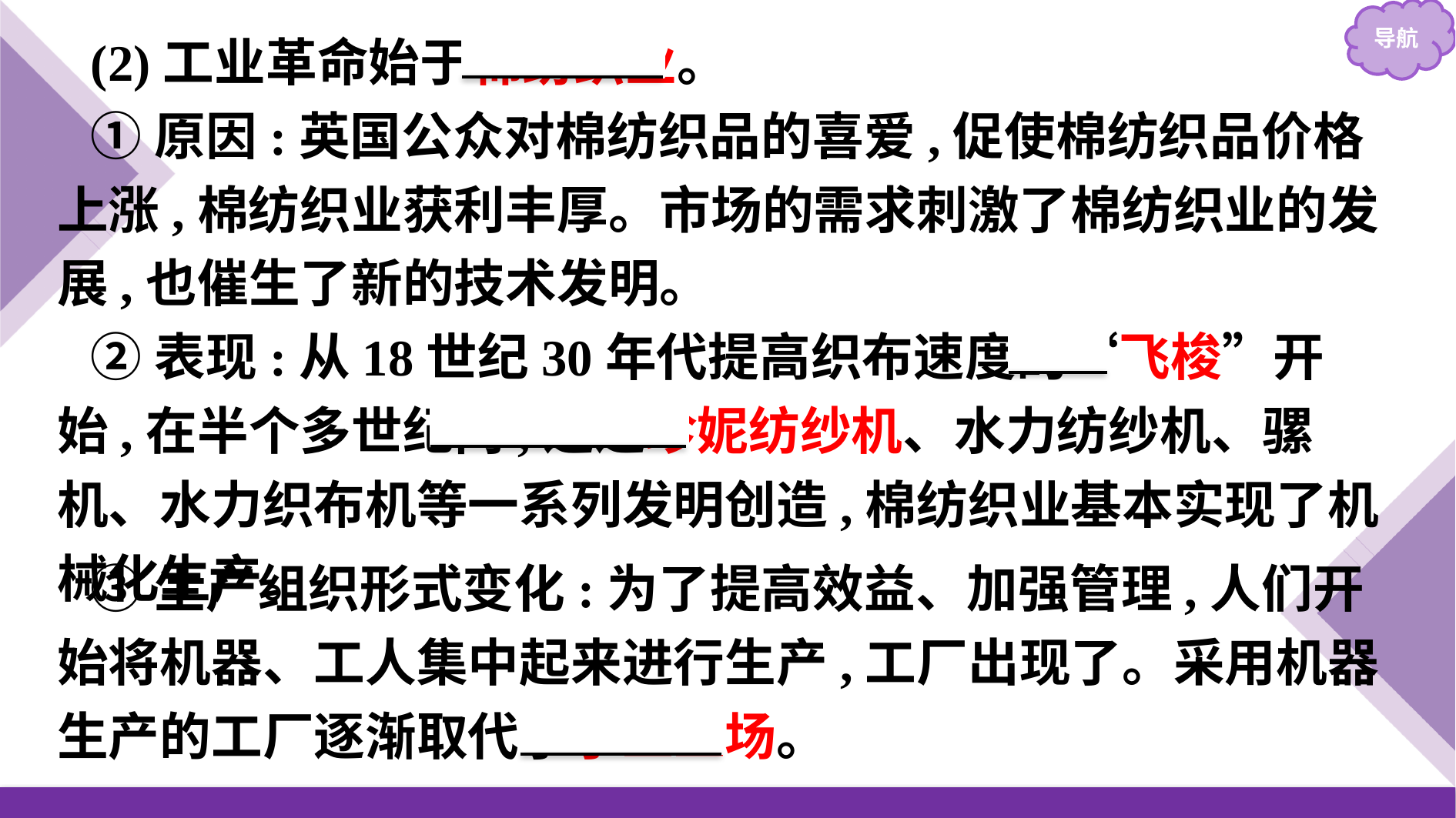

(2)工业革命始于棉纺织业。
①原因:英国公众对棉纺织品的喜爱,促使棉纺织品价格上涨,棉纺织业获利丰厚。市场的需求刺激了棉纺织业的发展,也催生了新的技术发明。
②表现:从18世纪30年代提高织布速度的“飞梭”开始,在半个多世纪内,通过珍妮纺纱机、水力纺纱机、骡机、水力织布机等一系列发明创造,棉纺织业基本实现了机械化生产。

③生产组织形式变化:为了提高效益、加强管理,人们开始将机器、工人集中起来进行生产,工厂出现了。采用机器生产的工厂逐渐取代了手工工场。